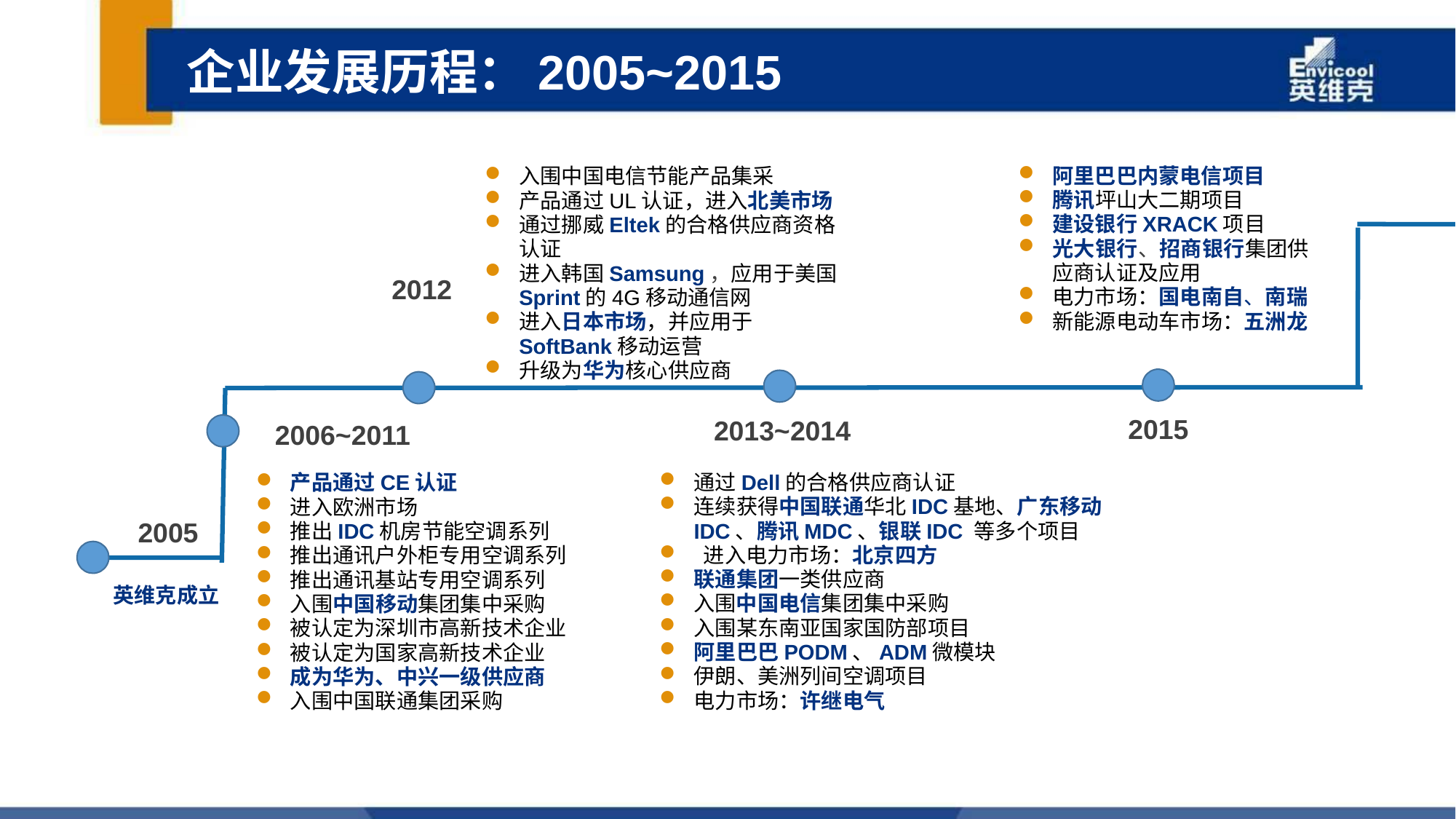

企业发展历程：2005~2015
入围中国电信节能产品集采
产品通过UL认证，进入北美市场
通过挪威Eltek的合格供应商资格认证
进入韩国Samsung，应用于美国Sprint的4G移动通信网
进入日本市场，并应用于SoftBank移动运营
升级为华为核心供应商
阿里巴巴内蒙电信项目
腾讯坪山大二期项目
建设银行XRACK项目
光大银行、招商银行集团供应商认证及应用
电力市场：国电南自、南瑞
新能源电动车市场：五洲龙
2012

2015
2013~2014
2006~2011

通过Dell的合格供应商认证
连续获得中国联通华北IDC基地、广东移动IDC、腾讯MDC、银联IDC 等多个项目
 进入电力市场：北京四方
联通集团一类供应商
入围中国电信集团集中采购
入围某东南亚国家国防部项目
阿里巴巴PODM、ADM微模块
伊朗、美洲列间空调项目
电力市场：许继电气

产品通过CE认证
进入欧洲市场
推出IDC机房节能空调系列
推出通讯户外柜专用空调系列
推出通讯基站专用空调系列
入围中国移动集团集中采购
被认定为深圳市高新技术企业
被认定为国家高新技术企业
成为华为、中兴一级供应商
入围中国联通集团采购

2005

英维克成立